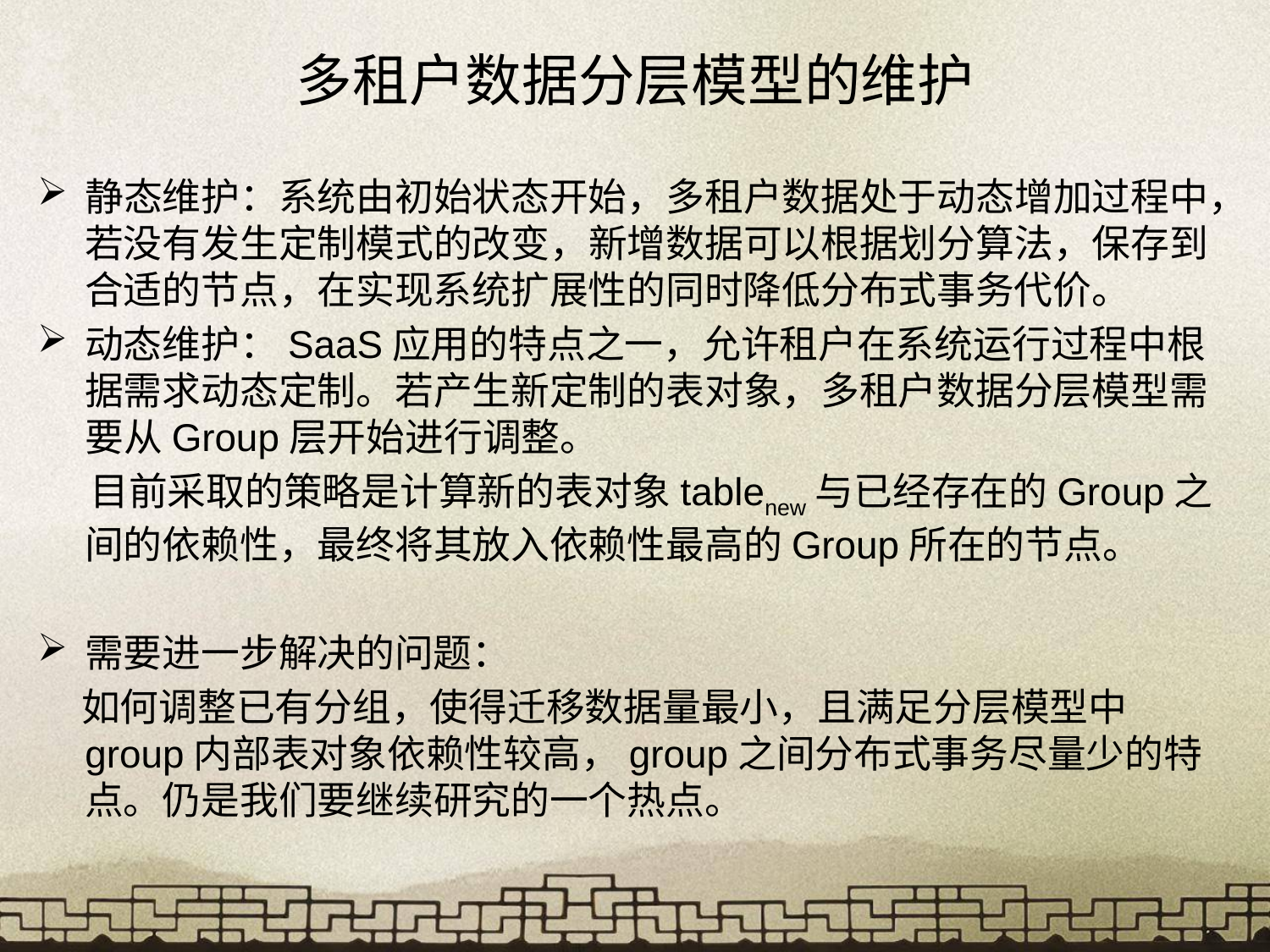

# 多租户数据分层模型的维护
静态维护：系统由初始状态开始，多租户数据处于动态增加过程中，若没有发生定制模式的改变，新增数据可以根据划分算法，保存到合适的节点，在实现系统扩展性的同时降低分布式事务代价。
动态维护：SaaS应用的特点之一，允许租户在系统运行过程中根据需求动态定制。若产生新定制的表对象，多租户数据分层模型需要从Group层开始进行调整。
     目前采取的策略是计算新的表对象tablenew与已经存在的Group之间的依赖性，最终将其放入依赖性最高的Group所在的节点。

需要进一步解决的问题：
    如何调整已有分组，使得迁移数据量最小，且满足分层模型中group内部表对象依赖性较高，group之间分布式事务尽量少的特点。仍是我们要继续研究的一个热点。